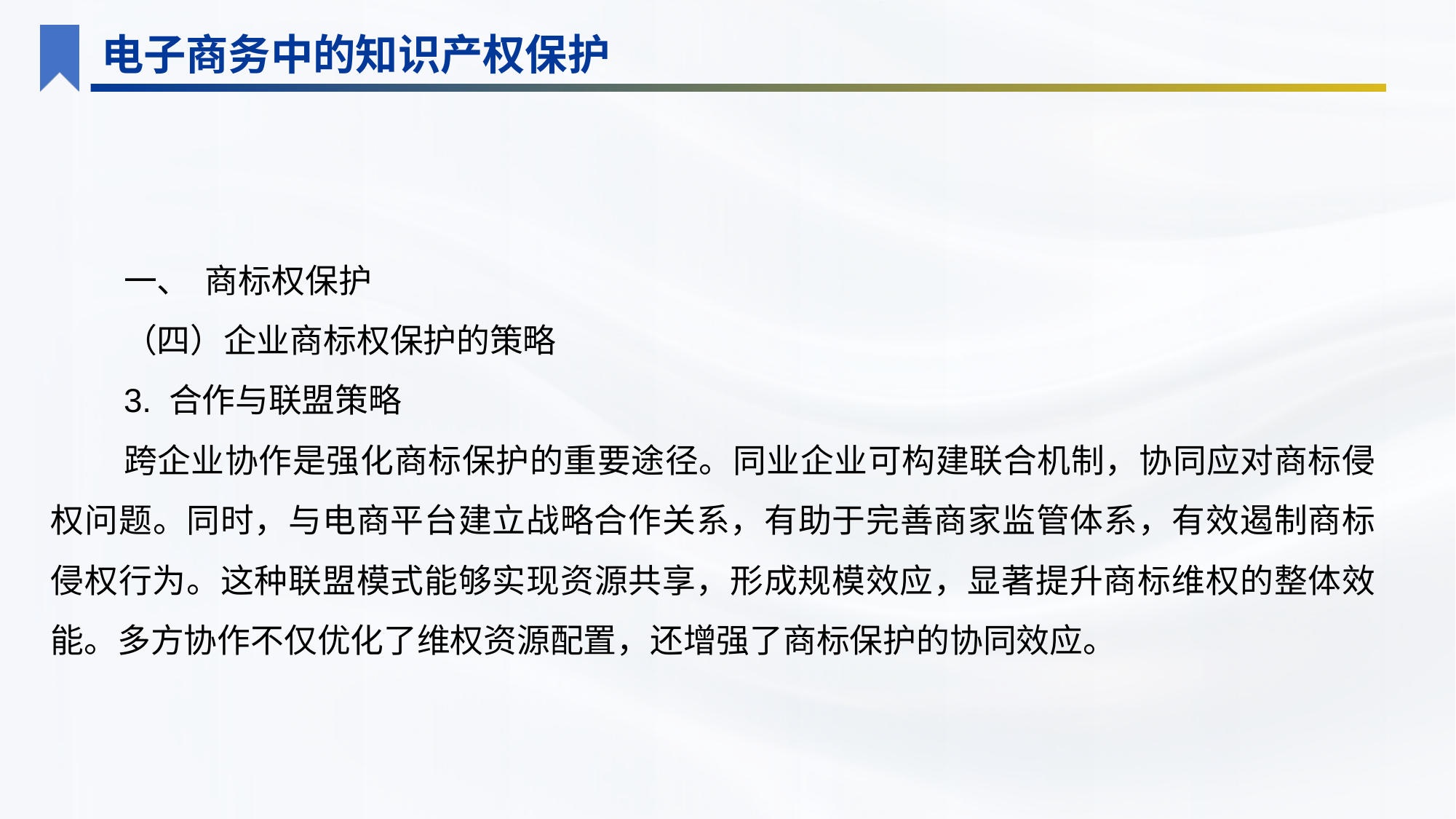

电子商务中的知识产权保护
一、  商标权保护
（四）企业商标权保护的策略
3. 合作与联盟策略
跨企业协作是强化商标保护的重要途径。同业企业可构建联合机制，协同应对商标侵权问题。同时，与电商平台建立战略合作关系，有助于完善商家监管体系，有效遏制商标侵权行为。这种联盟模式能够实现资源共享，形成规模效应，显著提升商标维权的整体效能。多方协作不仅优化了维权资源配置，还增强了商标保护的协同效应。